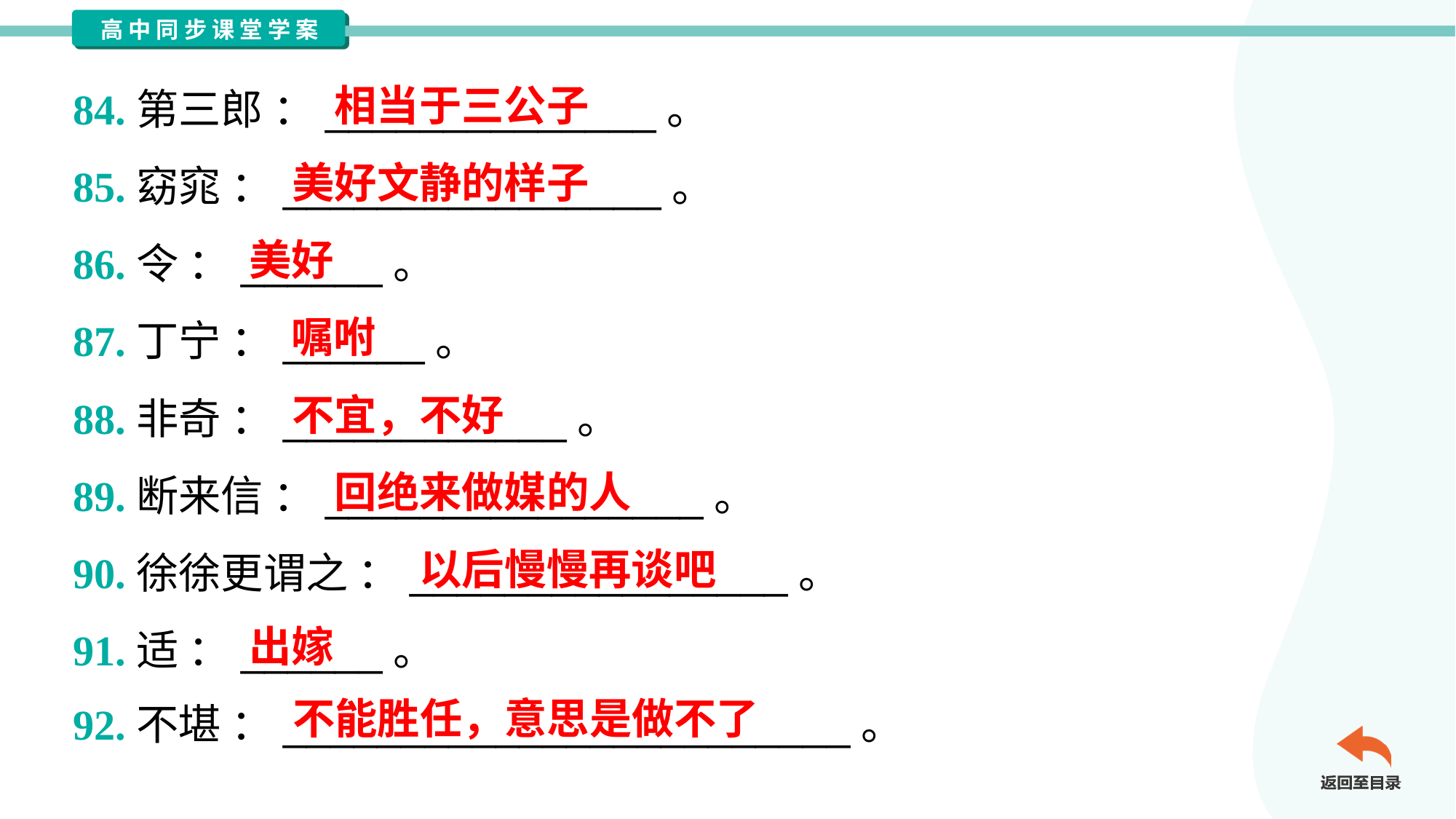

相当于三公子
84.第三郎 ：______________。
85.窈窕 ：________________。
86.令 ：______。
87.丁宁 ：______。
88.非奇 ：____________。
89.断来信 ：________________。
90.徐徐更谓之 ：________________。
91.适 ：______。
92.不堪 ：________________________。
美好文静的样子
美好
嘱咐
不宜，不好
回绝来做媒的人
以后慢慢再谈吧
出嫁
不能胜任，意思是做不了